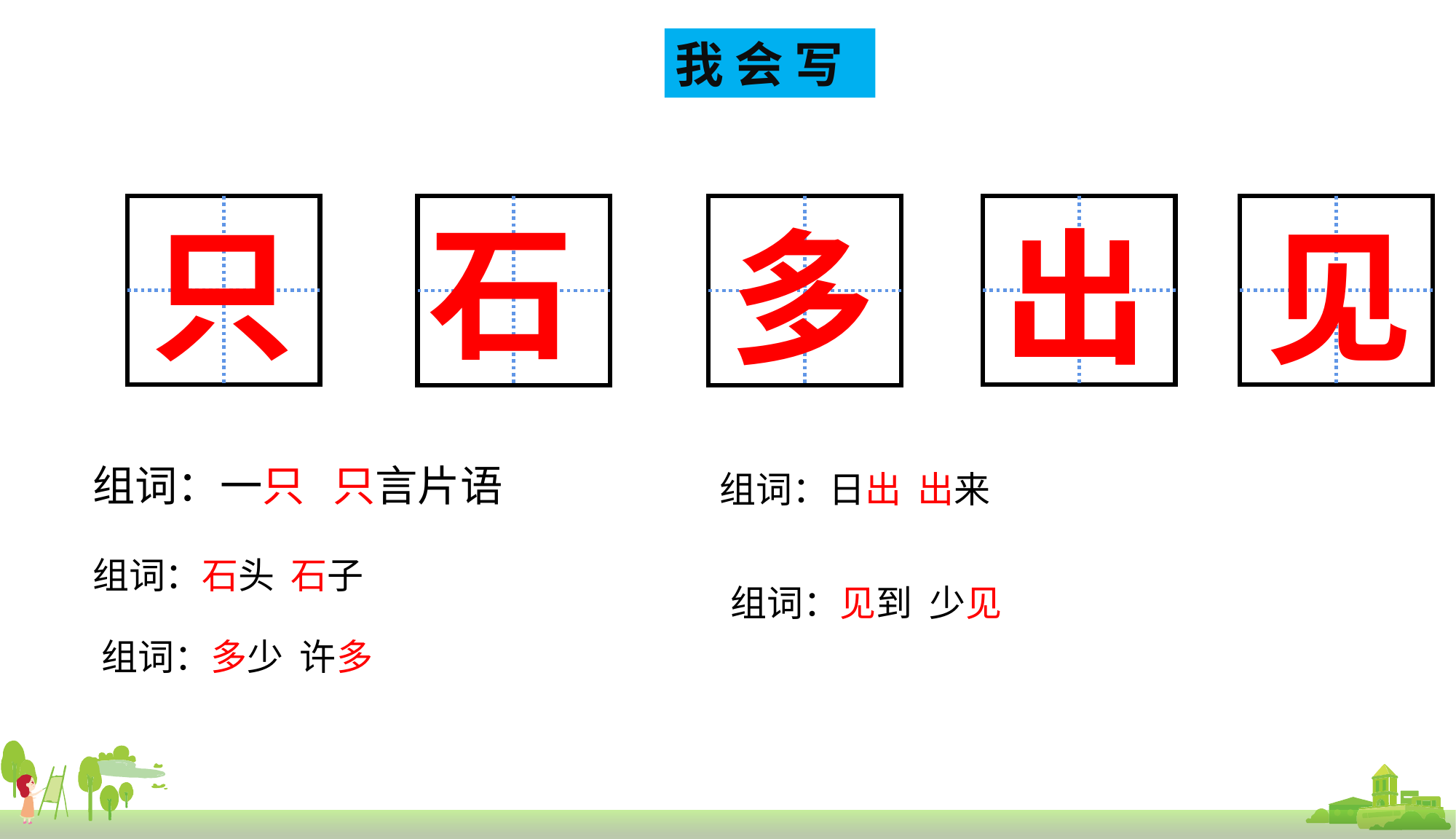

我 会 写

石

只
多
出
见
组词：一只   只言片语
组词：日出  出来
组词：石头  石子
组词：见到  少见
组词：多少  许多